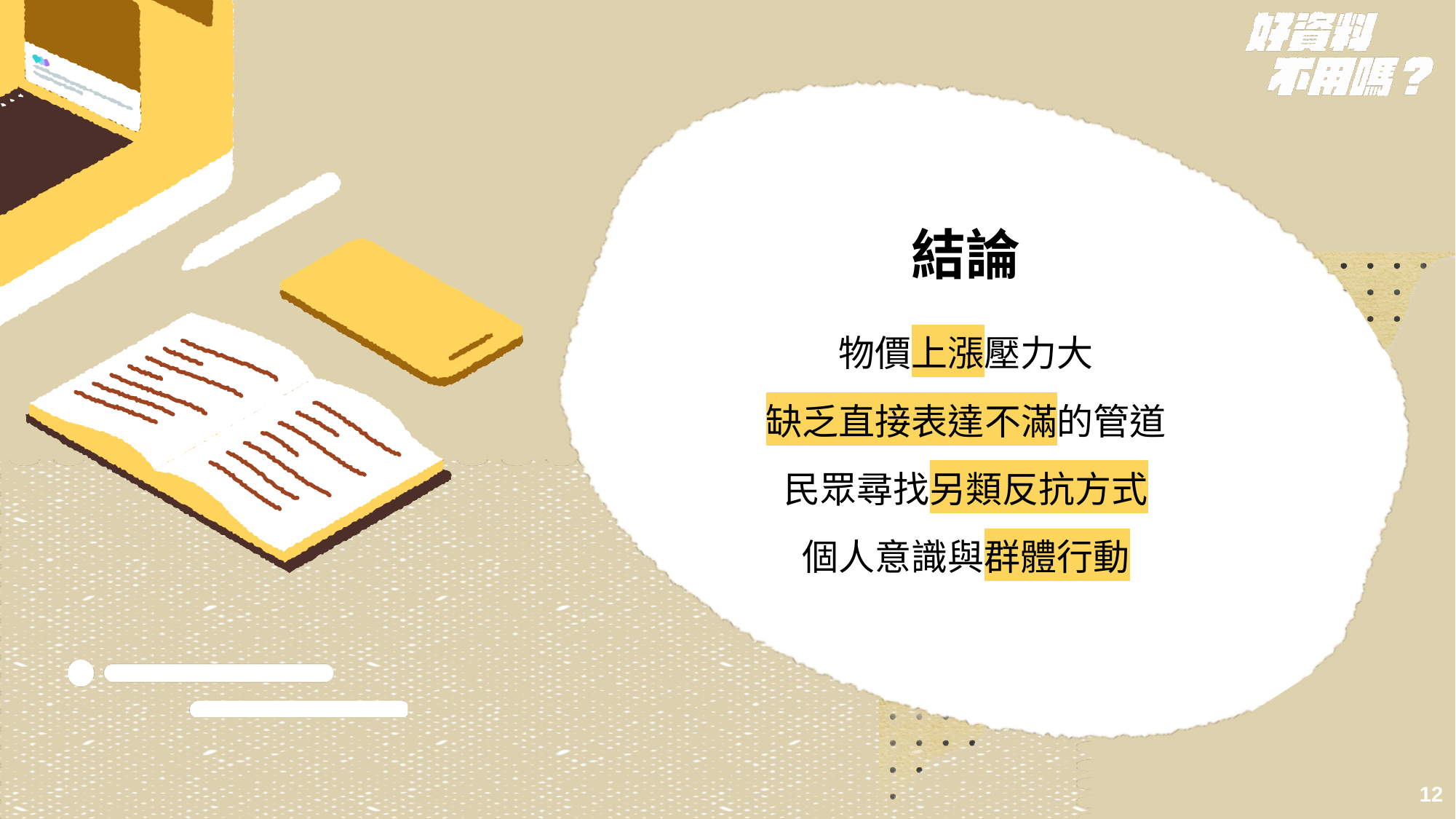

結論
物價上漲壓力大
缺乏直接表達不滿的管道
民眾尋找另類反抗方式
個人意識與群體行動